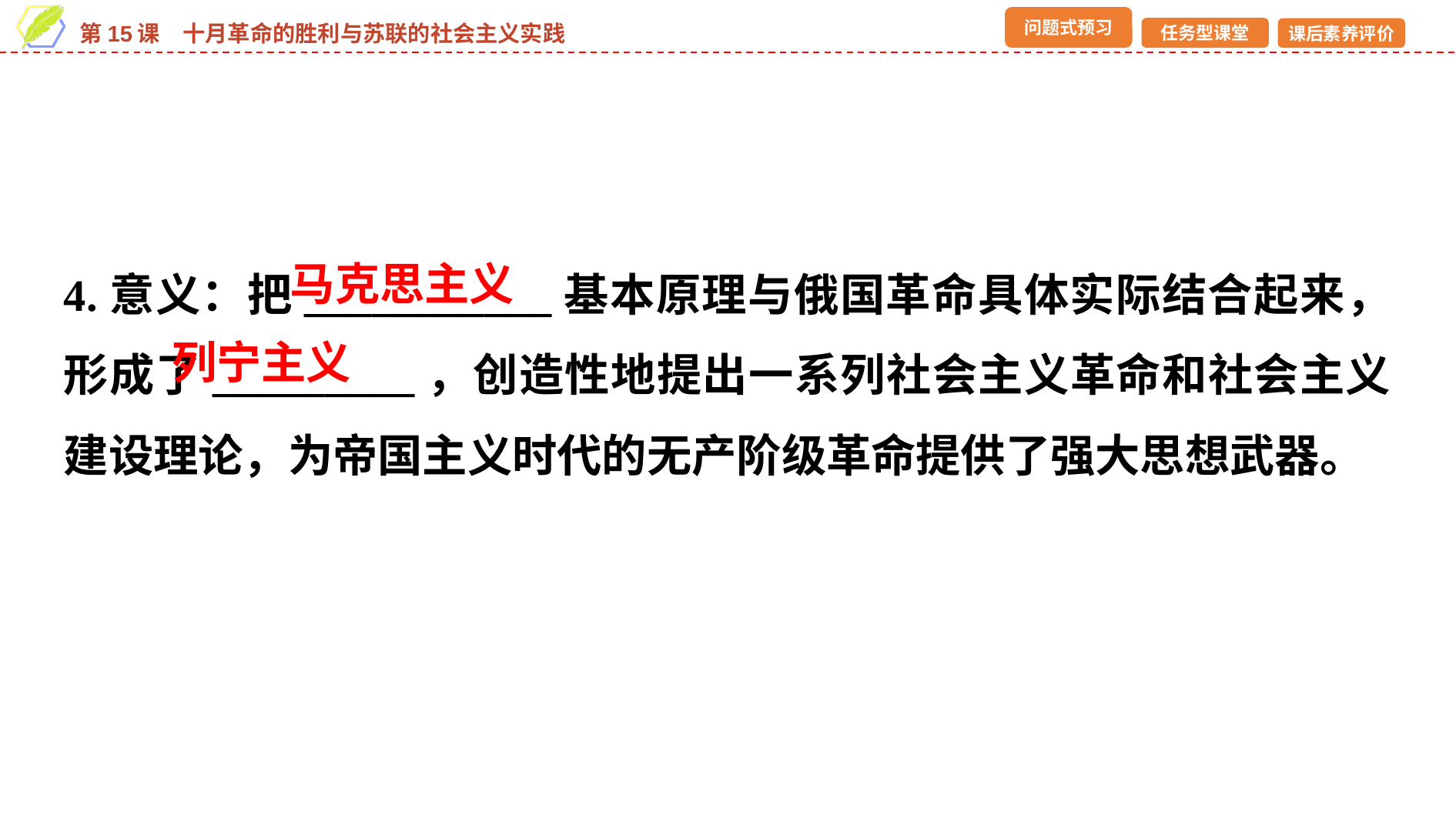

4.意义：把___________基本原理与俄国革命具体实际结合起来，形成了_________，创造性地提出一系列社会主义革命和社会主义建设理论，为帝国主义时代的无产阶级革命提供了强大思想武器。
马克思主义
列宁主义